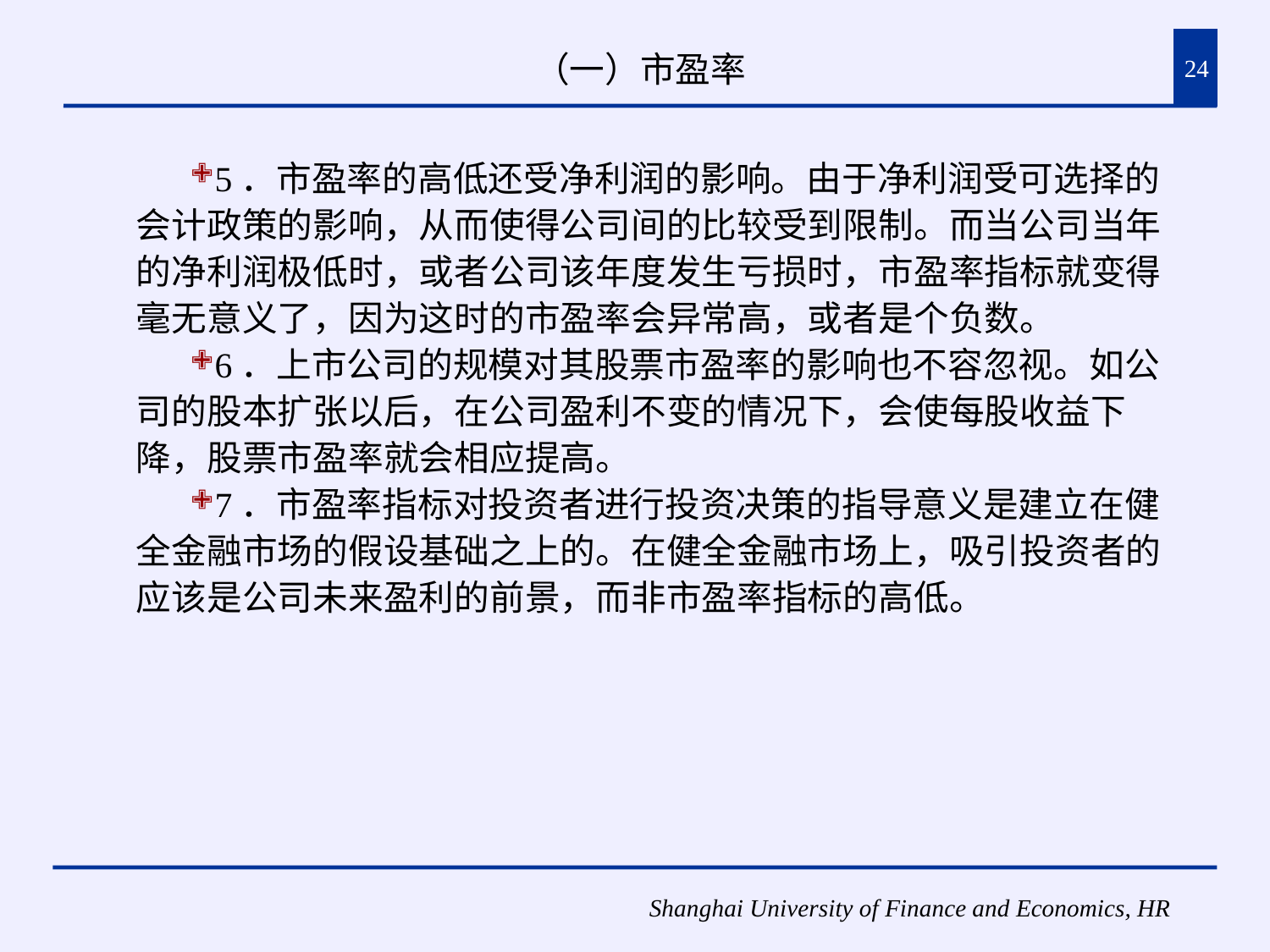

# （一）市盈率
24
5．市盈率的高低还受净利润的影响。由于净利润受可选择的会计政策的影响，从而使得公司间的比较受到限制。而当公司当年的净利润极低时，或者公司该年度发生亏损时，市盈率指标就变得毫无意义了，因为这时的市盈率会异常高，或者是个负数。
6．上市公司的规模对其股票市盈率的影响也不容忽视。如公司的股本扩张以后，在公司盈利不变的情况下，会使每股收益下降，股票市盈率就会相应提高。
7．市盈率指标对投资者进行投资决策的指导意义是建立在健全金融市场的假设基础之上的。在健全金融市场上，吸引投资者的应该是公司未来盈利的前景，而非市盈率指标的高低。